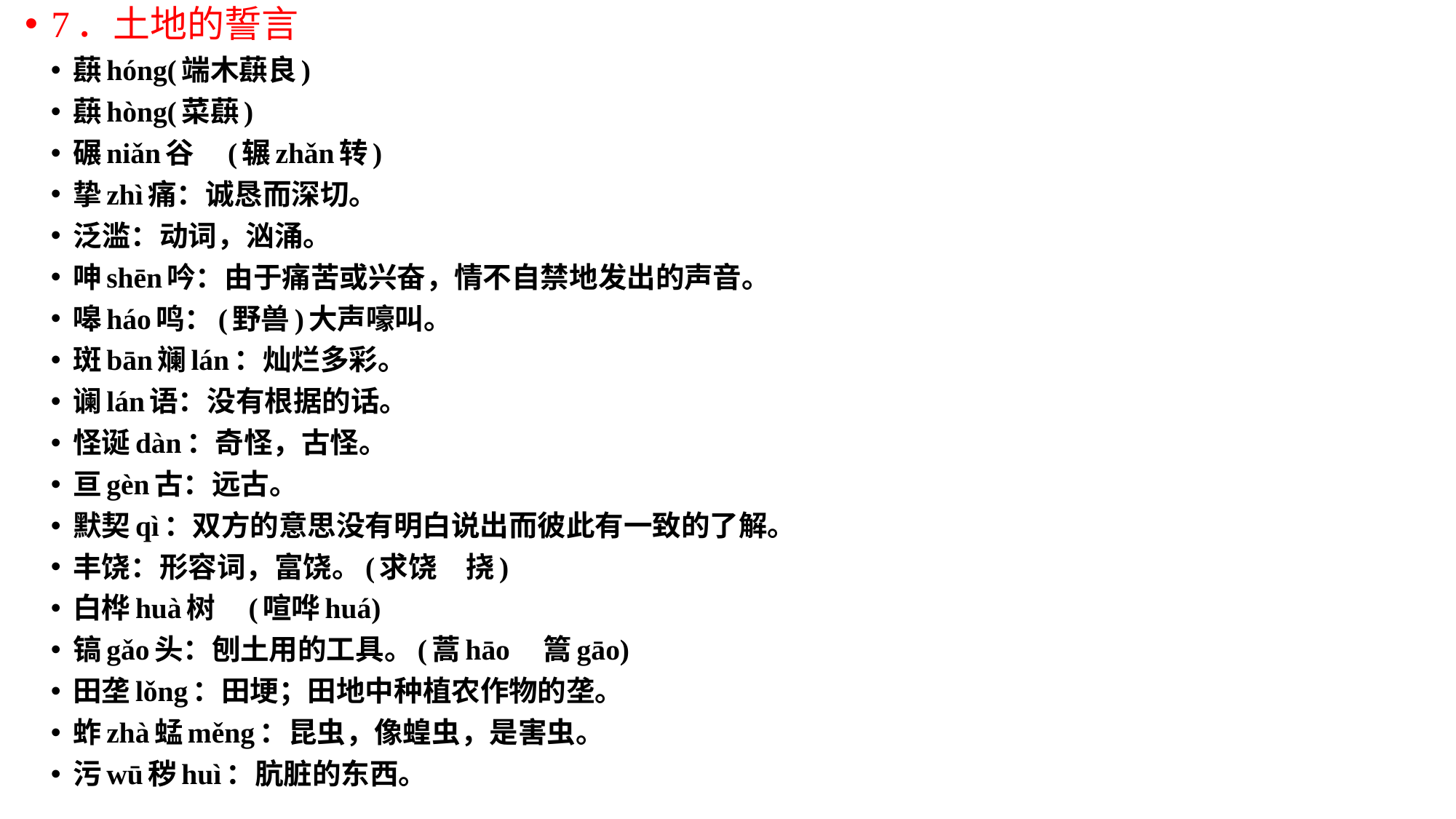

7．土地的誓言
蕻hóng(端木蕻良)
蕻hòng(菜蕻)
碾niǎn谷　(辗zhǎn转)
挚zhì痛：诚恳而深切。
泛滥：动词，汹涌。
呻shēn吟：由于痛苦或兴奋，情不自禁地发出的声音。
嗥háo鸣：(野兽)大声嚎叫。
斑bān斓lán：灿烂多彩。
谰lán语：没有根据的话。
怪诞dàn：奇怪，古怪。
亘gèn古：远古。
默契qì：双方的意思没有明白说出而彼此有一致的了解。
丰饶：形容词，富饶。(求饶　挠)
白桦huà树　(喧哗huá)
镐gǎo头：刨土用的工具。(蒿hāo　篙gāo)
田垄lǒng：田埂；田地中种植农作物的垄。
蚱zhà蜢měng：昆虫，像蝗虫，是害虫。
污wū秽huì：肮脏的东西。